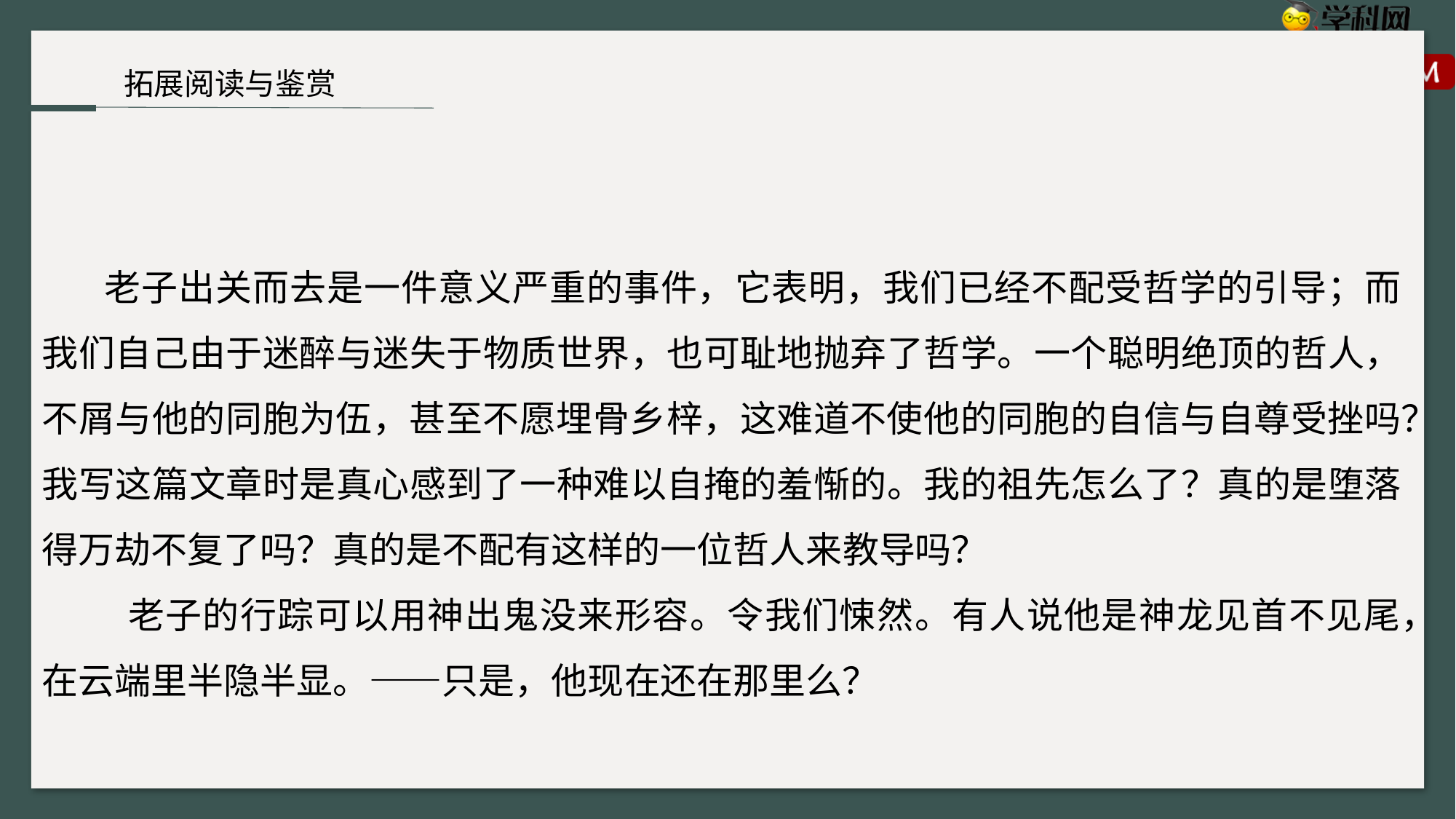

拓展阅读与鉴赏
      老子出关而去是一件意义严重的事件，它表明，我们已经不配受哲学的引导；而我们自己由于迷醉与迷失于物质世界，也可耻地抛弃了哲学。一个聪明绝顶的哲人，不屑与他的同胞为伍，甚至不愿埋骨乡梓，这难道不使他的同胞的自信与自尊受挫吗？我写这篇文章时是真心感到了一种难以自掩的羞惭的。我的祖先怎么了？真的是堕落得万劫不复了吗？真的是不配有这样的一位哲人来教导吗？
老子的行踪可以用神出鬼没来形容。令我们悚然。有人说他是神龙见首不见尾，在云端里半隐半显。——只是，他现在还在那里么？